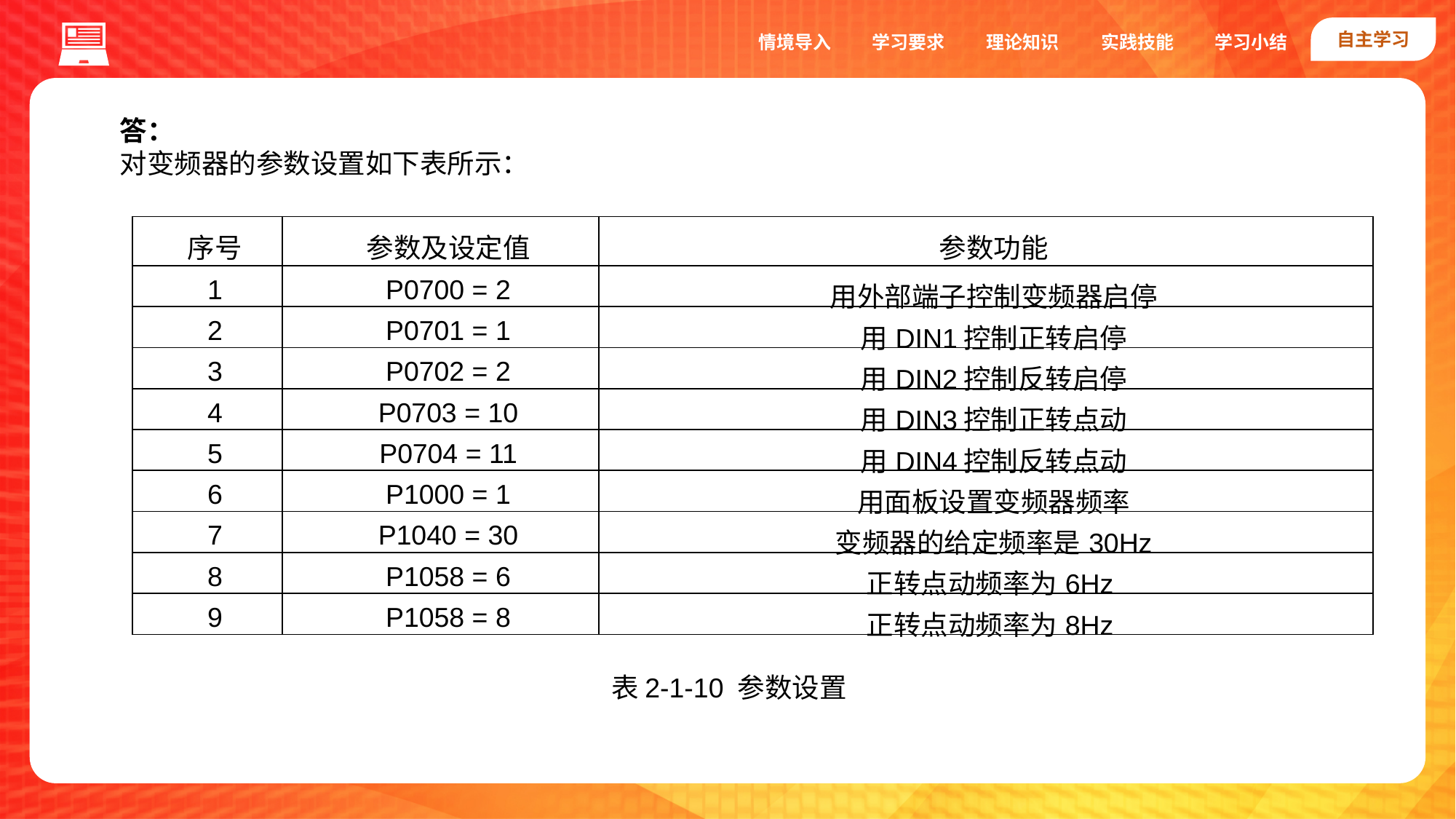

自主学习
实践技能
情境导入
学习要求
理论知识
学习小结

答：
对变频器的参数设置如下表所示：
| 序号 | 参数及设定值 | 参数功能 |
| --- | --- | --- |
| 1 | P0700 = 2 | 用外部端子控制变频器启停 |
| 2 | P0701 = 1 | 用DIN1控制正转启停 |
| 3 | P0702 = 2 | 用DIN2控制反转启停 |
| 4 | P0703 = 10 | 用DIN3控制正转点动 |
| 5 | P0704 = 11 | 用DIN4控制反转点动 |
| 6 | P1000 = 1 | 用面板设置变频器频率 |
| 7 | P1040 = 30 | 变频器的给定频率是30Hz |
| 8 | P1058 = 6 | 正转点动频率为6Hz |
| 9 | P1058 = 8 | 正转点动频率为8Hz |
表2-1-10 参数设置